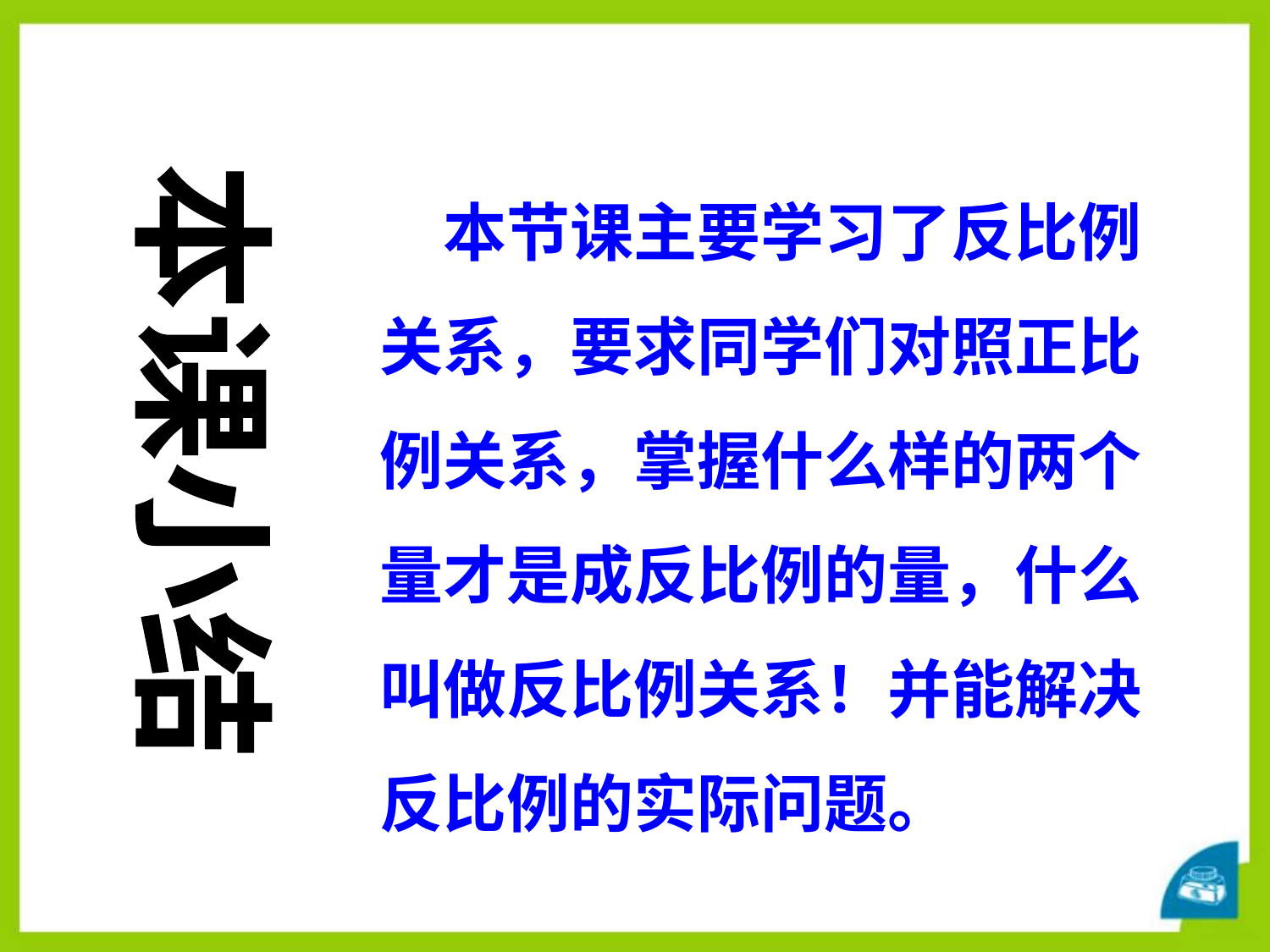

本节课主要学习了反比例关系，要求同学们对照正比例关系，掌握什么样的两个量才是成反比例的量，什么 叫做反比例关系！并能解决反比例的实际问题。
本课小结